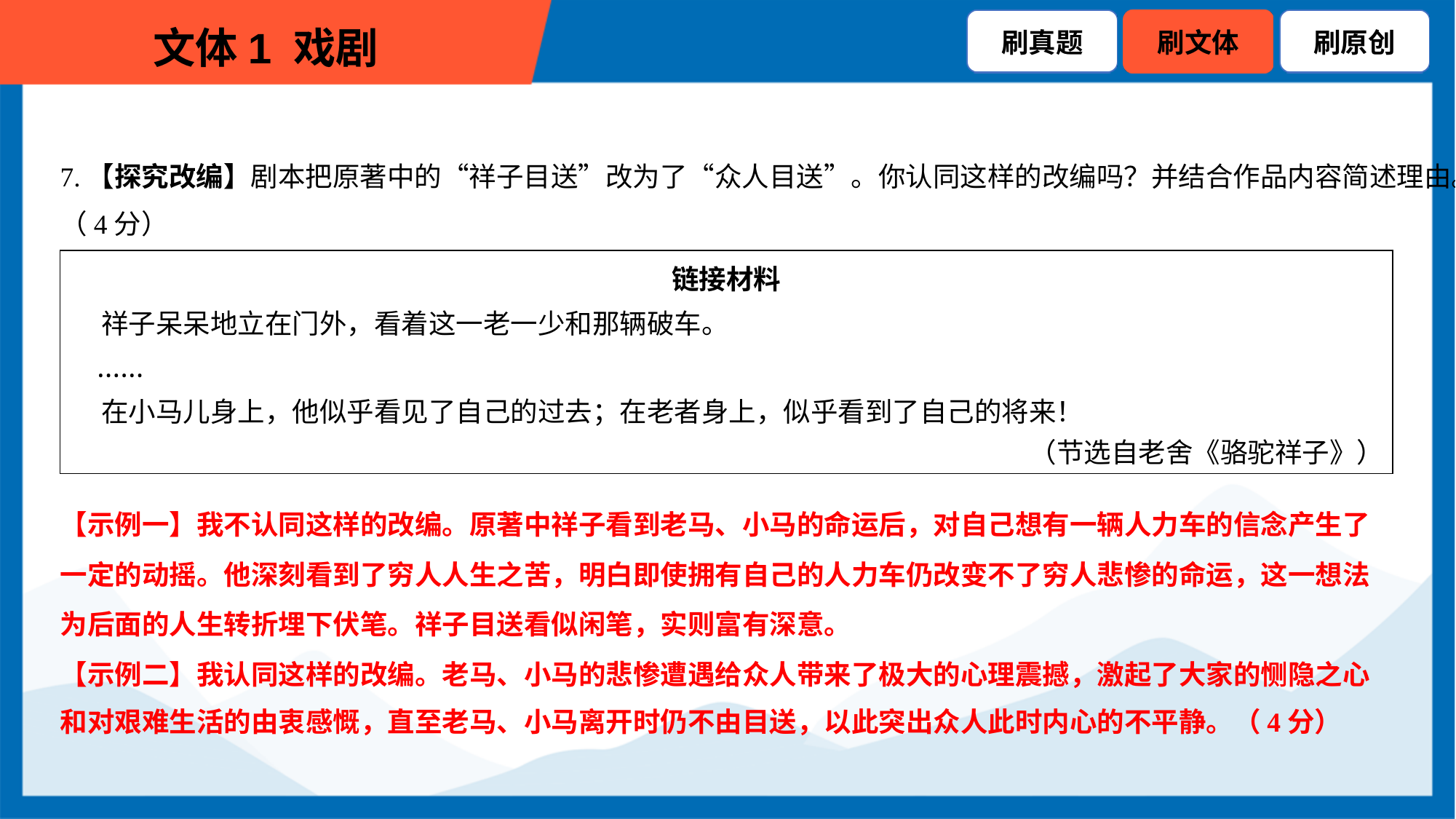

7.【探究改编】剧本把原著中的“祥子目送”改为了“众人目送”。你认同这样的改编吗？并结合作品内容简述理由。
（4分）
| 链接材料 祥子呆呆地立在门外，看着这一老一少和那辆破车。 …… 在小马儿身上，他似乎看见了自己的过去；在老者身上，似乎看到了自己的将来！ （节选自老舍《骆驼祥子》） |
| --- |
【示例一】我不认同这样的改编。原著中祥子看到老马、小马的命运后，对自己想有一辆人力车的信念产生了
一定的动摇。他深刻看到了穷人人生之苦，明白即使拥有自己的人力车仍改变不了穷人悲惨的命运，这一想法
为后面的人生转折埋下伏笔。祥子目送看似闲笔，实则富有深意。
【示例二】我认同这样的改编。老马、小马的悲惨遭遇给众人带来了极大的心理震撼，激起了大家的恻隐之心
和对艰难生活的由衷感慨，直至老马、小马离开时仍不由目送，以此突出众人此时内心的不平静。（4分）